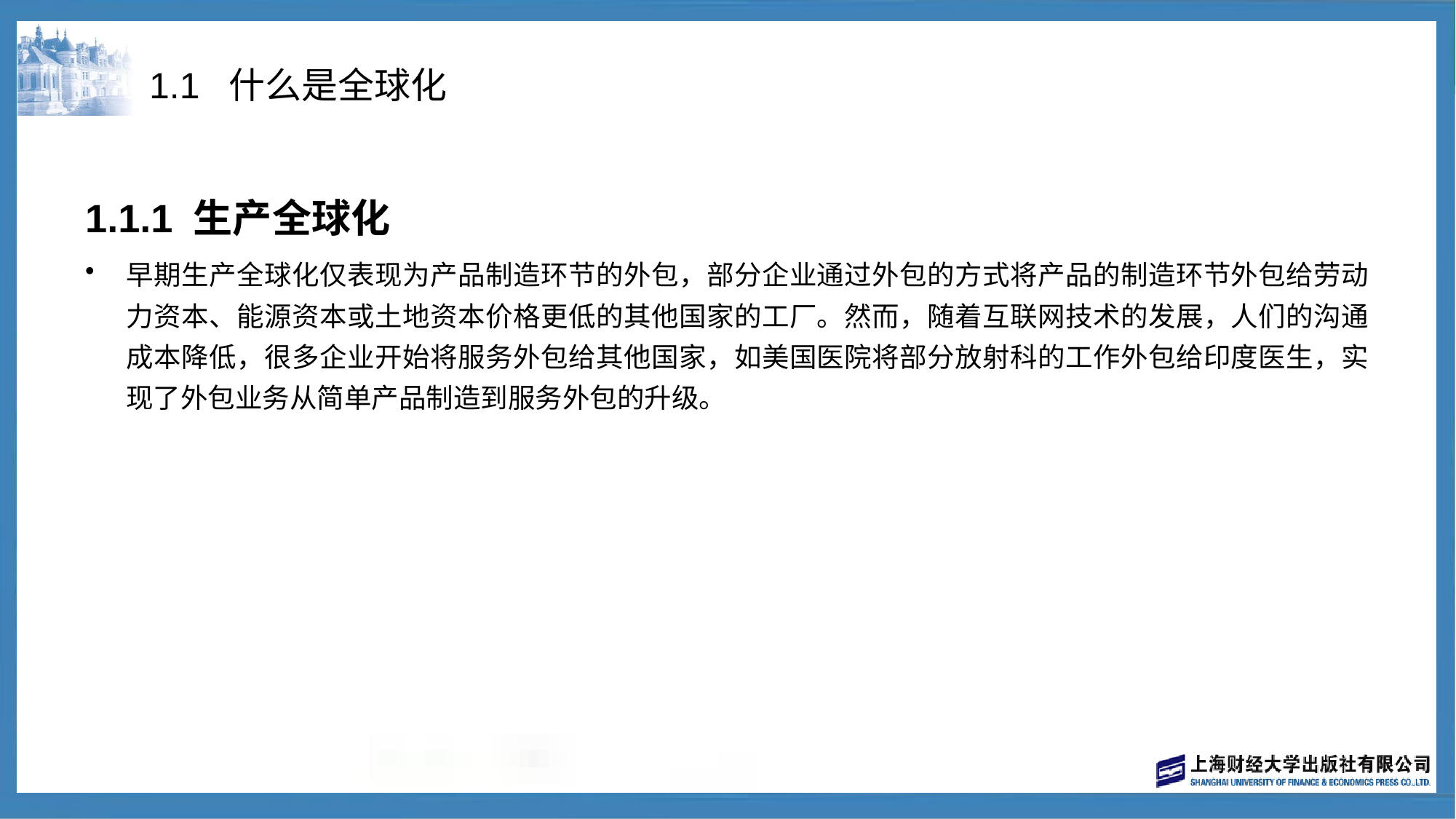

# 1.1  什么是全球化
1.1.1 生产全球化
早期生产全球化仅表现为产品制造环节的外包，部分企业通过外包的方式将产品的制造环节外包给劳动力资本、能源资本或土地资本价格更低的其他国家的工厂。然而，随着互联网技术的发展，人们的沟通成本降低，很多企业开始将服务外包给其他国家，如美国医院将部分放射科的工作外包给印度医生，实现了外包业务从简单产品制造到服务外包的升级。